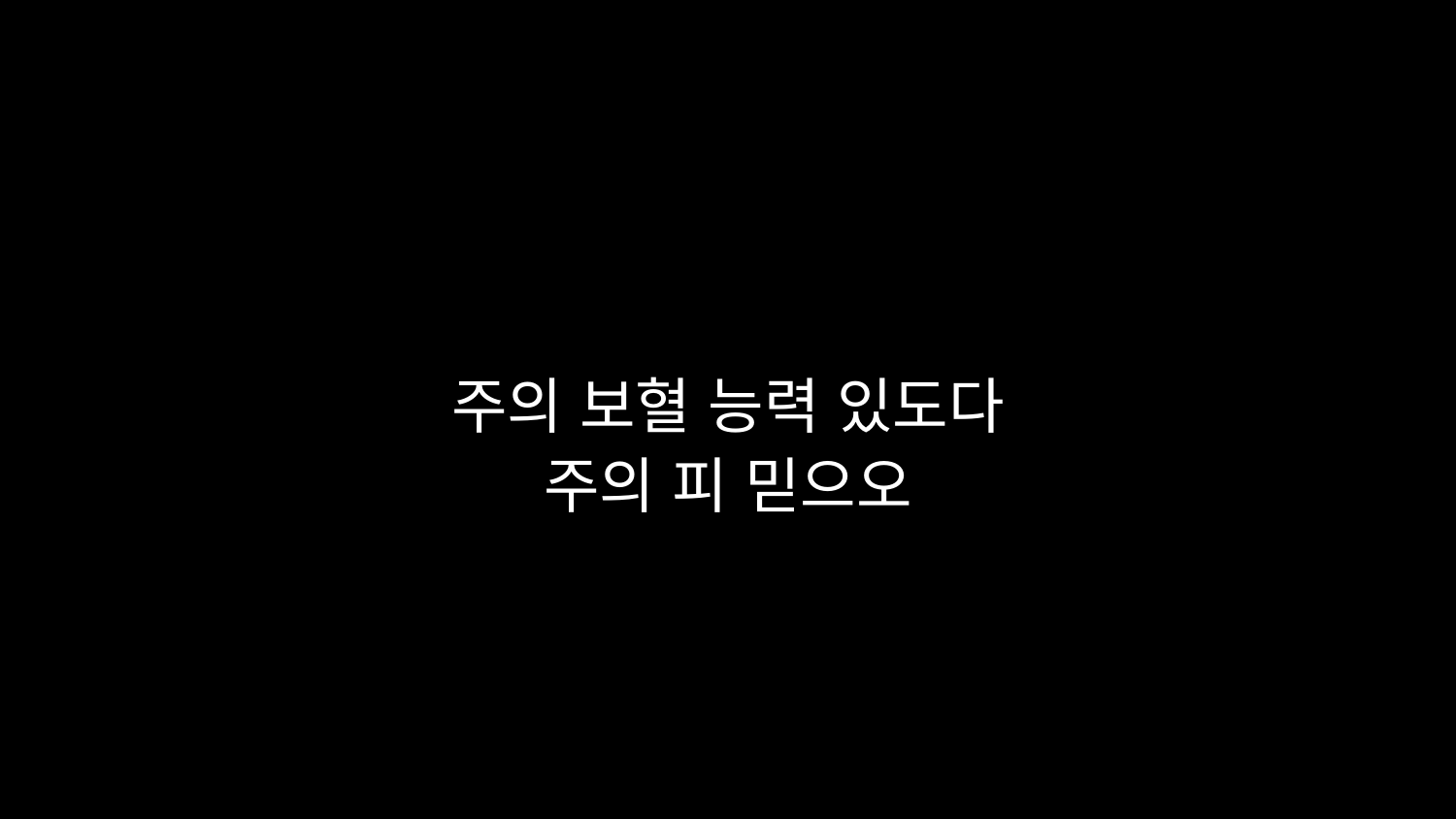

# 주의 보혈 능력 있도다 주의 피 믿으오